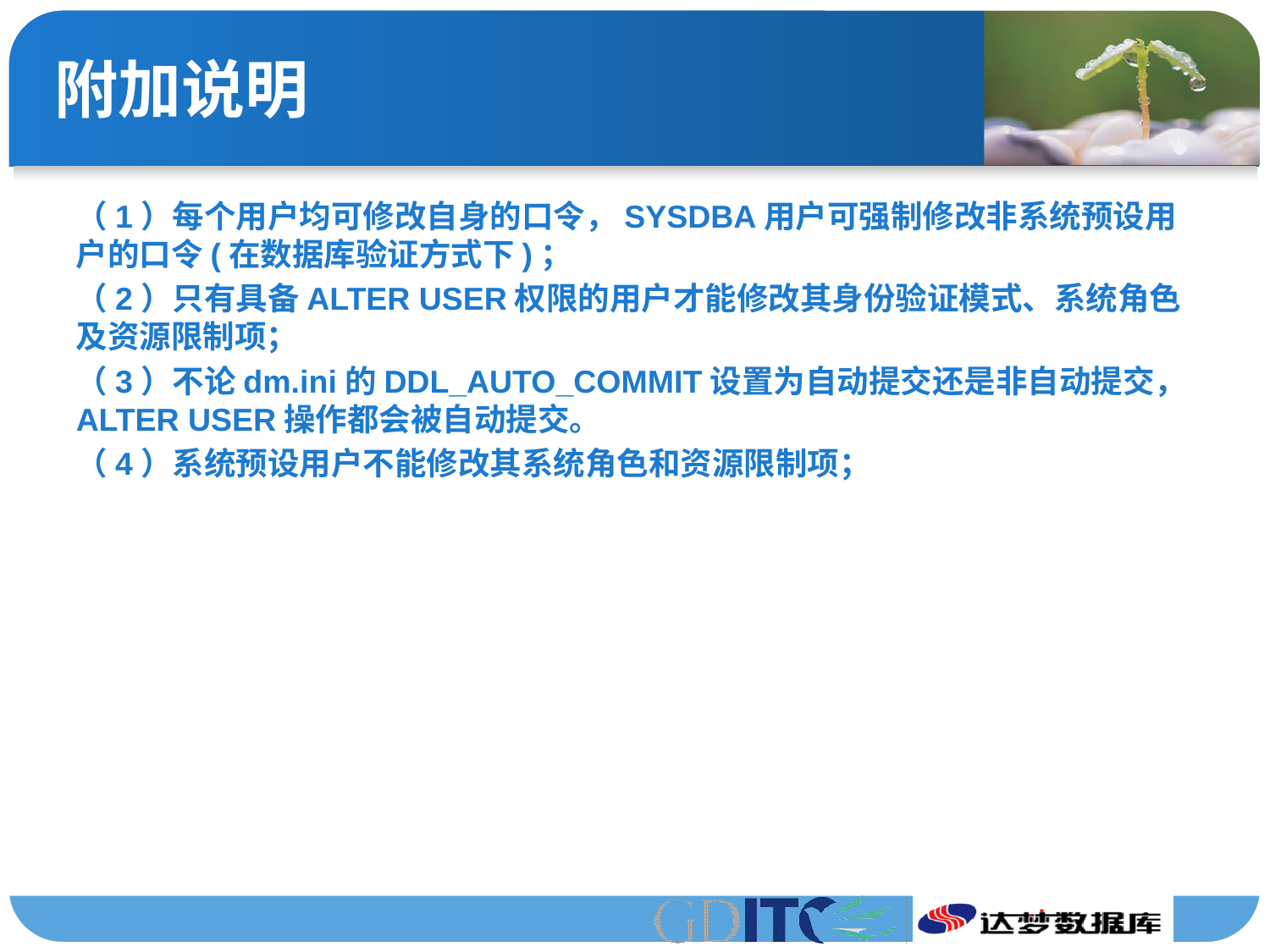

# 附加说明
（1）每个用户均可修改自身的口令，SYSDBA用户可强制修改非系统预设用户的口令(在数据库验证方式下)；
（2）只有具备ALTER USER权限的用户才能修改其身份验证模式、系统角色及资源限制项；
（3）不论dm.ini的DDL_AUTO_COMMIT设置为自动提交还是非自动提交，ALTER USER操作都会被自动提交。
（4）系统预设用户不能修改其系统角色和资源限制项；